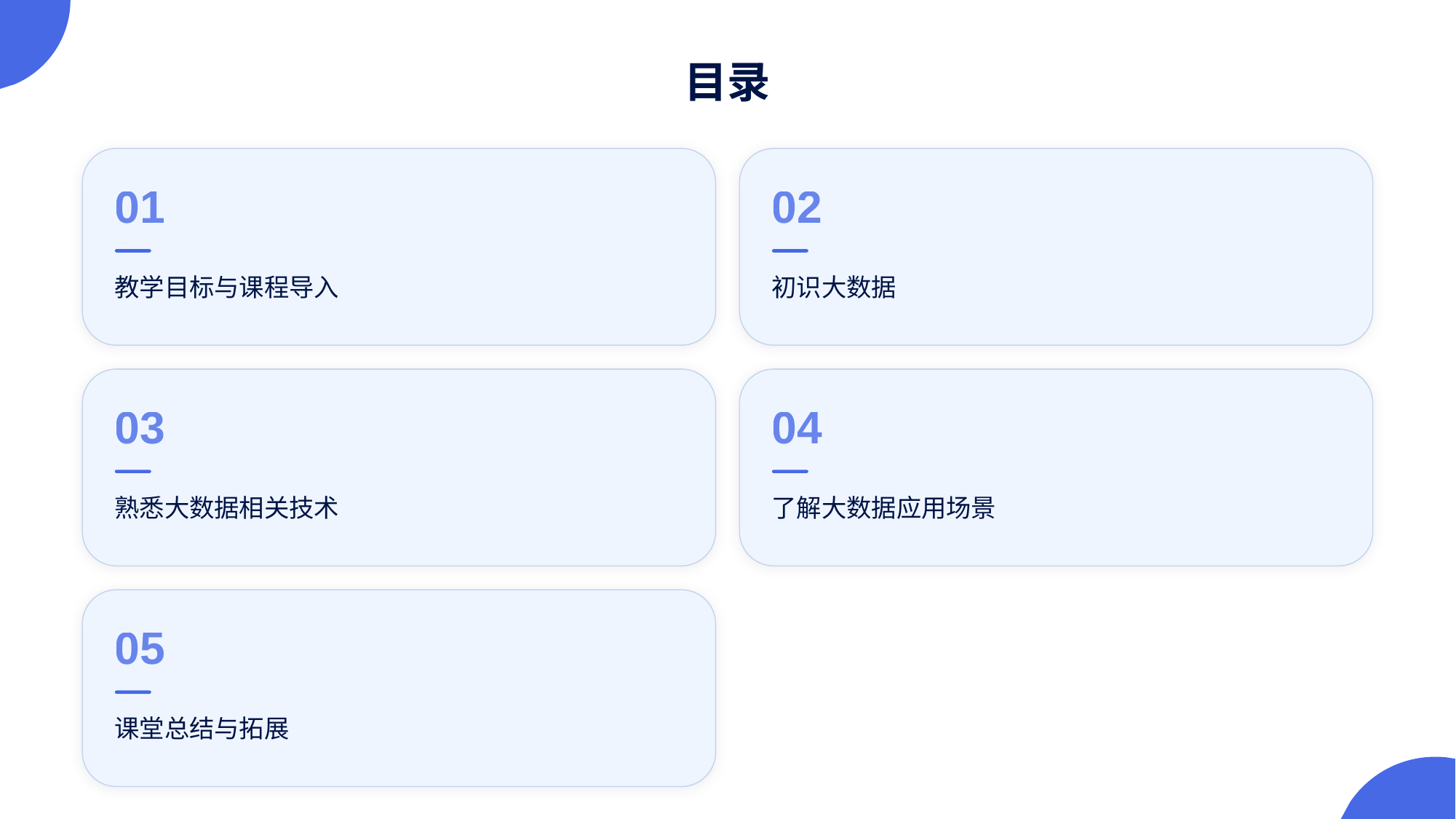

目录

01
02

教学目标与课程导入
初识大数据

03
04

熟悉大数据相关技术
了解大数据应用场景

05

课堂总结与拓展